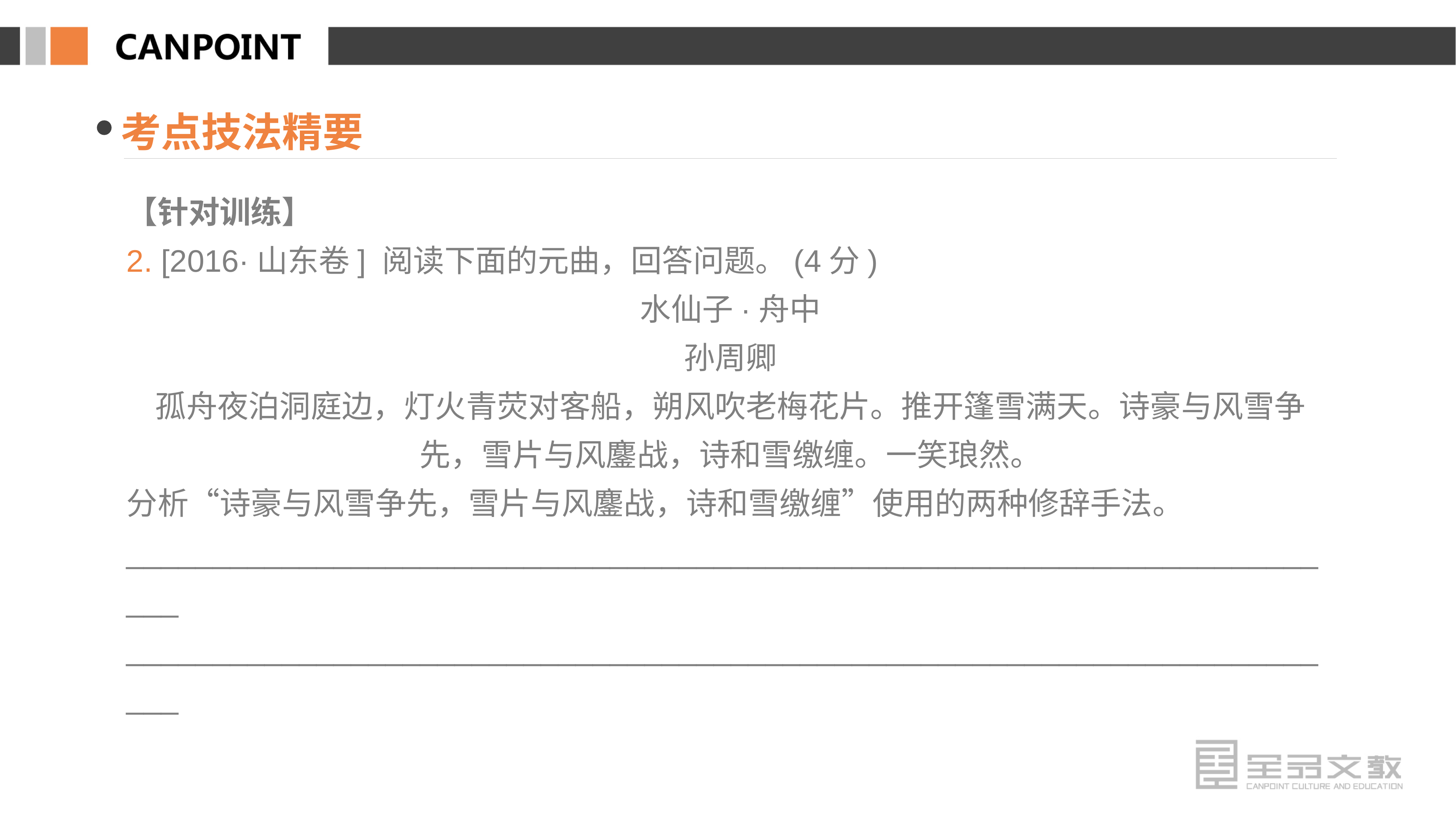

考点技法精要

【针对训练】
2. [2016·山东卷] 阅读下面的元曲，回答问题。(4分)
水仙子·舟中
孙周卿
孤舟夜泊洞庭边，灯火青荧对客船，朔风吹老梅花片。推开篷雪满天。诗豪与风雪争先，雪片与风鏖战，诗和雪缴缠。一笑琅然。
分析“诗豪与风雪争先，雪片与风鏖战，诗和雪缴缠”使用的两种修辞手法。
________________________________________________________________________
________________________________________________________________________